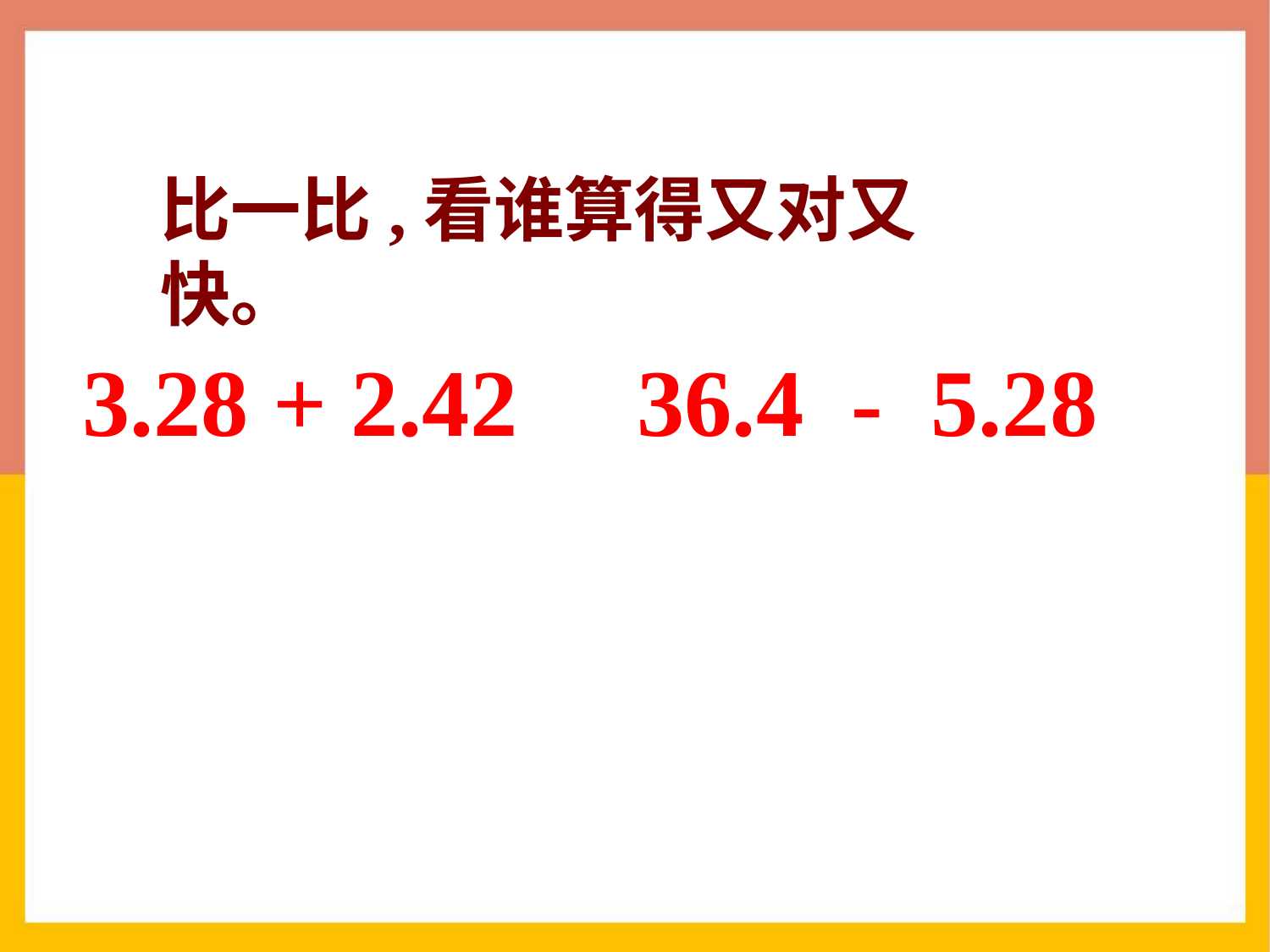

比一比,看谁算得又对又快。
3.28 + 2.42     36.4  -  5.28